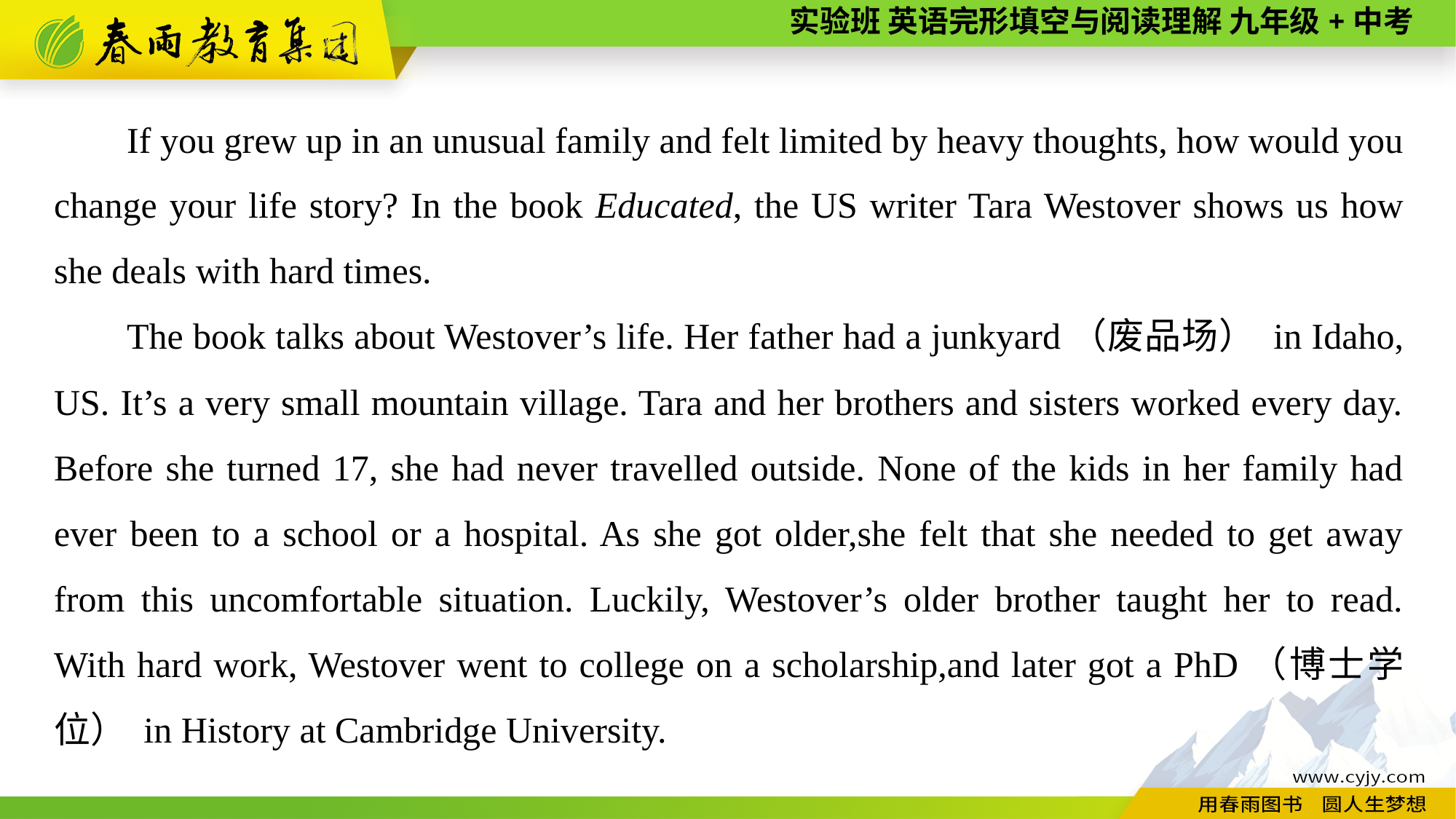

If you grew up in an unusual family and felt limited by heavy thoughts, how would you change your life story? In the book Educated, the US writer Tara Westover shows us how she deals with hard times.
The book talks about Westover’s life. Her father had a junkyard（废品场） in Idaho, US. It’s a very small mountain village. Tara and her brothers and sisters worked every day. Before she turned 17, she had never travelled outside. None of the kids in her family had ever been to a school or a hospital. As she got older,she felt that she needed to get away from this uncomfortable situation. Luckily, Westover’s older brother taught her to read. With hard work, Westover went to college on a scholarship,and later got a PhD（博士学位） in History at Cambridge University.